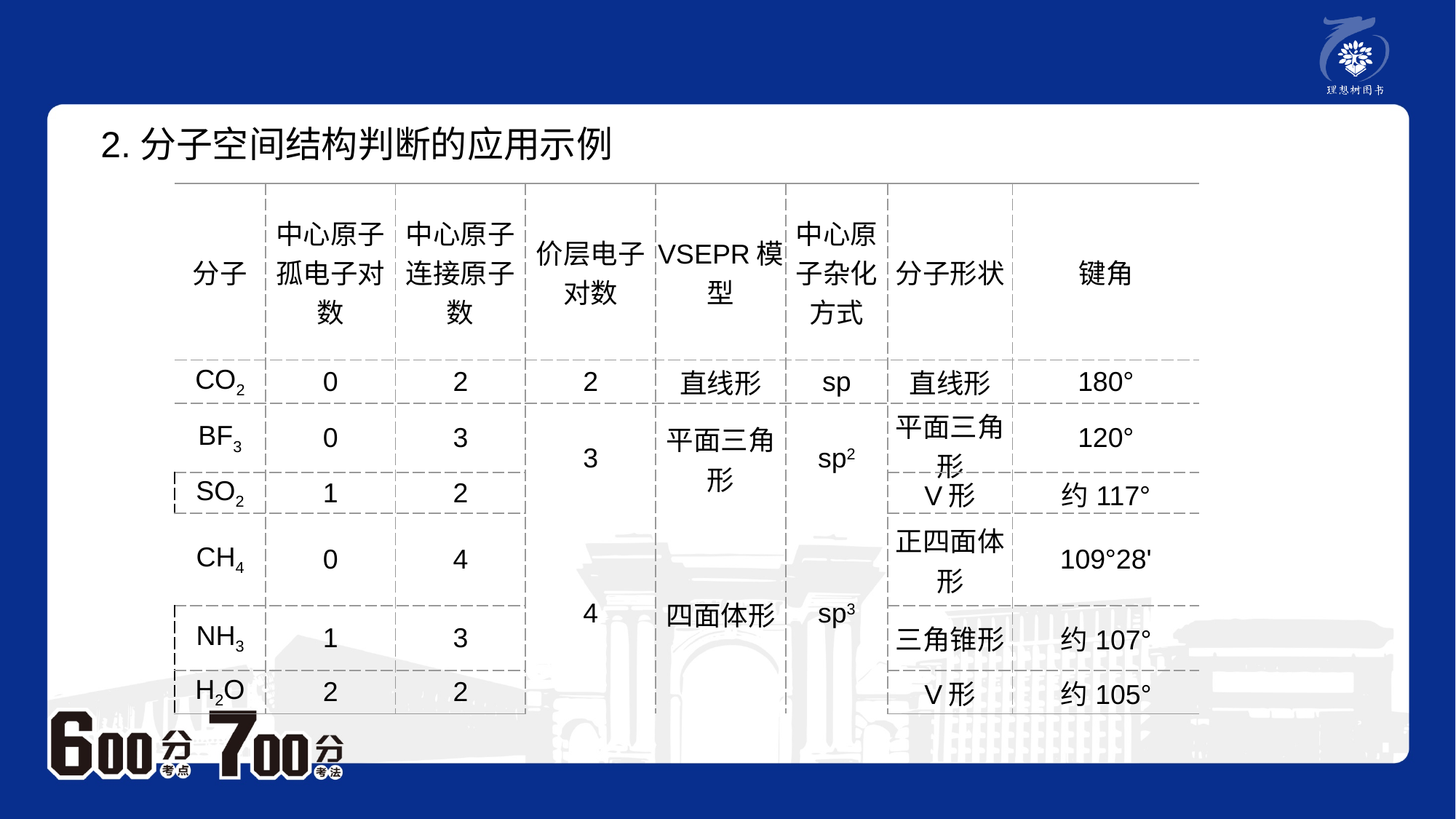

2.分子空间结构判断的应用示例
| 分子 | 中心原子孤电子对数 | 中心原子连接原子数 | 价层电子对数 | VSEPR模型 | 中心原子杂化方式 | 分子形状 | 键角 |
| --- | --- | --- | --- | --- | --- | --- | --- |
| CO2 | 0 | 2 | 2 | 直线形 | sp | 直线形 | 180° |
| BF3 | 0 | 3 | 3 | 平面三角形 | sp2 | 平面三角形 | 120° |
| SO2 | 1 | 2 |  |  |  | V形 | 约117° |
| CH4 | 0 | 4 | 4 | 四面体形 | sp3 | 正四面体形 | 109°28' |
| NH3 | 1 | 3 |  |  |  | 三角锥形 | 约107° |
| H2O | 2 | 2 |  |  |  | V形 | 约105° |